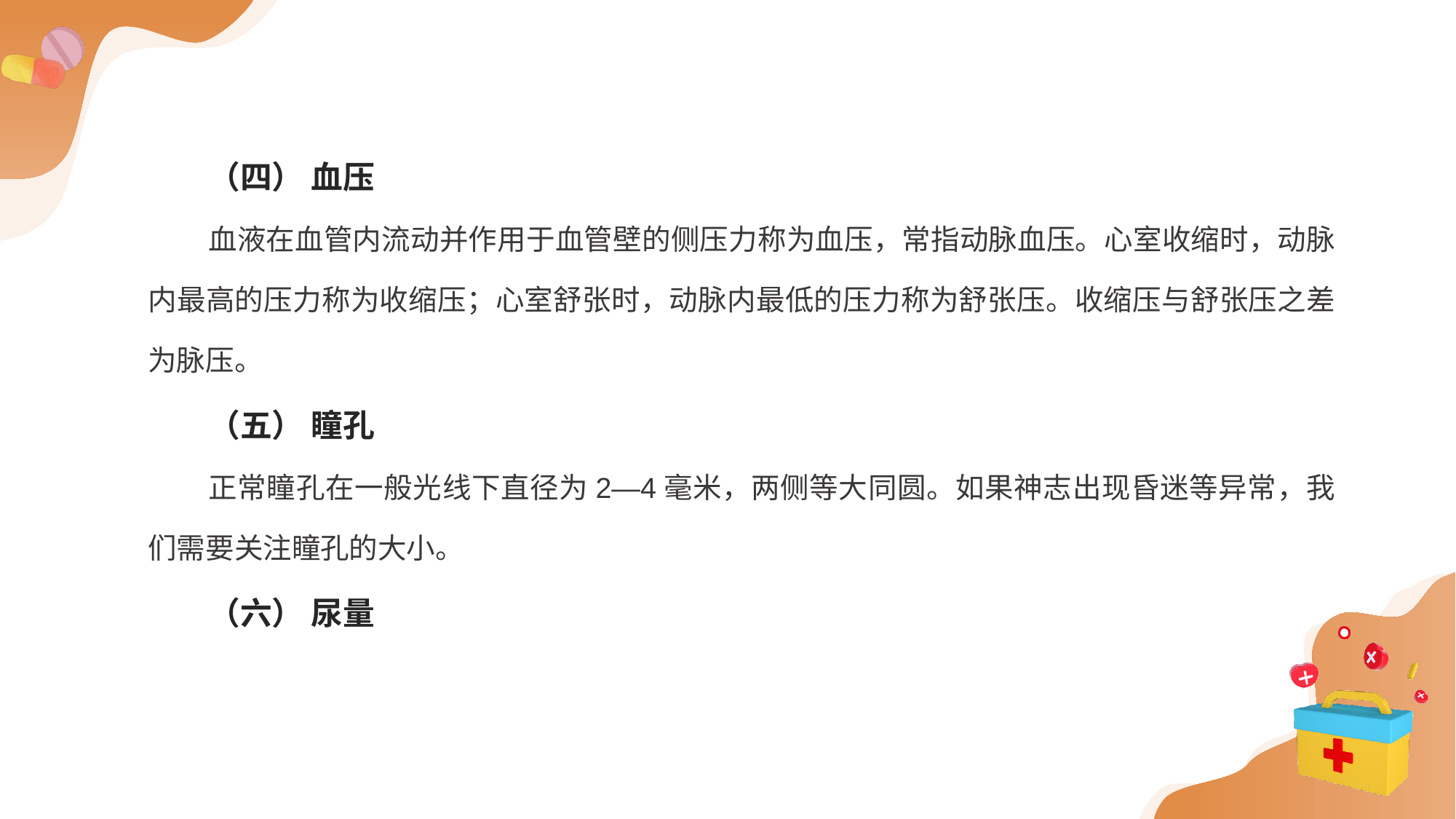

（四） 血压
血液在血管内流动并作用于血管壁的侧压力称为血压，常指动脉血压。心室收缩时，动脉内最高的压力称为收缩压；心室舒张时，动脉内最低的压力称为舒张压。收缩压与舒张压之差为脉压。
（五） 瞳孔
正常瞳孔在一般光线下直径为2—4毫米，两侧等大同圆。如果神志出现昏迷等异常，我们需要关注瞳孔的大小。
（六） 尿量